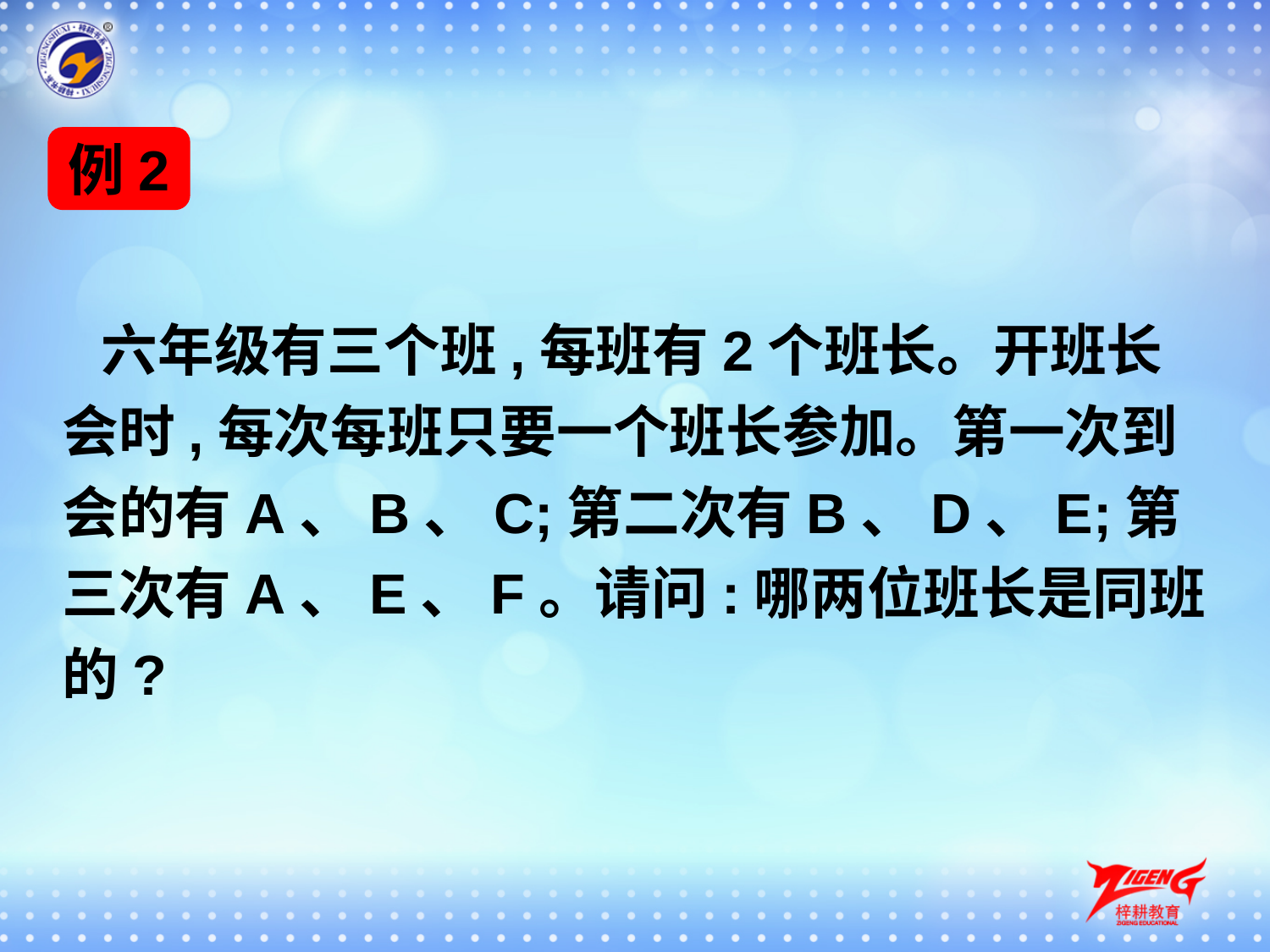

例2
  六年级有三个班,每班有2个班长。开班长会时,每次每班只要一个班长参加。第一次到会的有A、B、C;第二次有B、D、E;第三次有A、E、F。请问:哪两位班长是同班的?